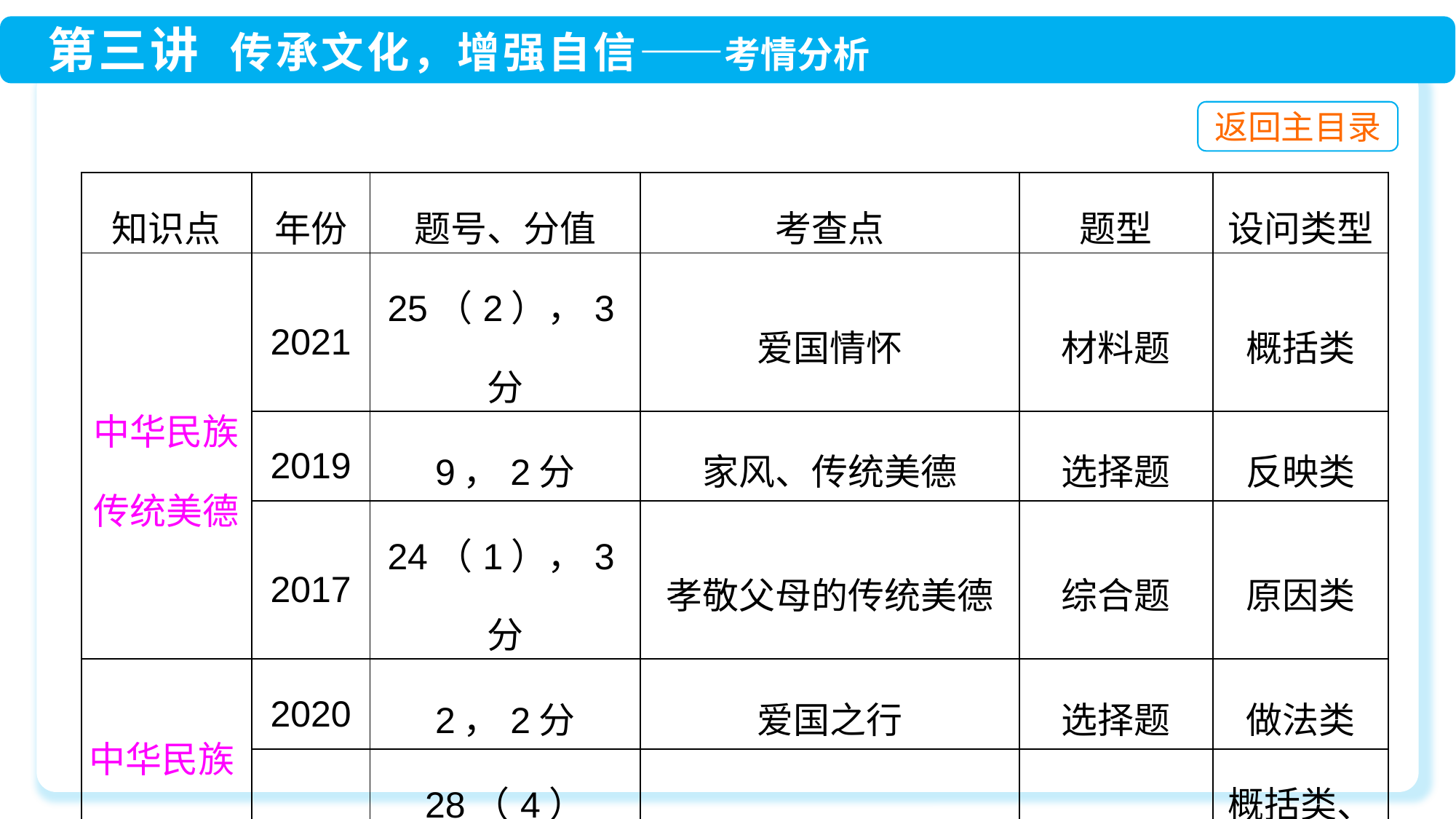

| 知识点 | 年份 | 题号、分值 | 考查点 | 题型 | 设问类型 |
| --- | --- | --- | --- | --- | --- |
| 中华民族 传统美德 | 2021 | 25（2），3分 | 爱国情怀 | 材料题 | 概括类 |
|  | 2019 | 9，2分 | 家风、传统美德 | 选择题 | 反映类 |
|  | 2017 | 24（1），3分 | 孝敬父母的传统美德 | 综合题 | 原因类 |
| 中华民族精神 | 2020 | 2，2分 | 爱国之行 | 选择题 | 做法类 |
|  | 2019 | 28（4）（5），9分 | 民族精神的表现及意义 | 分析说明题 | 概括类、意义类 |